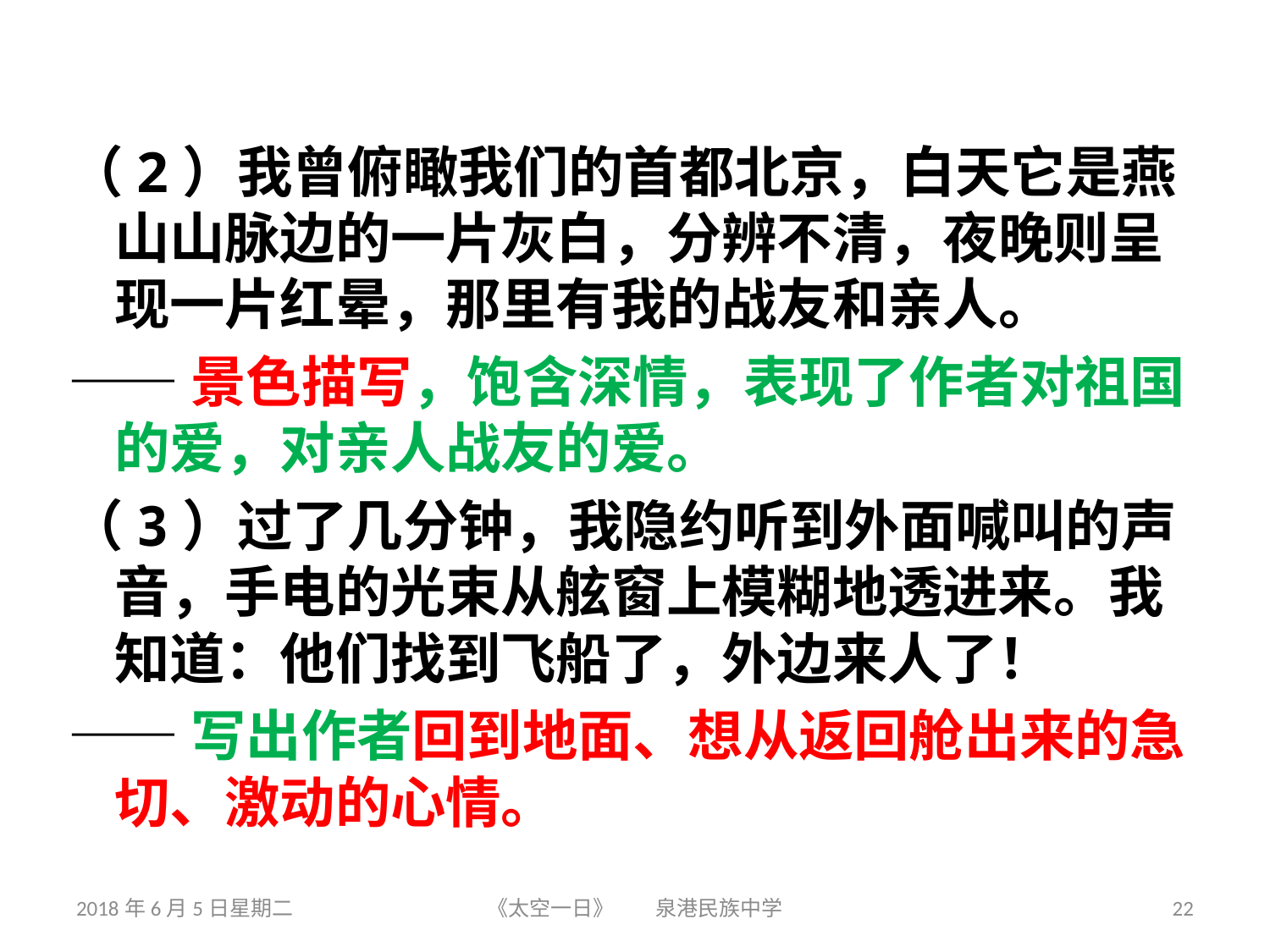

（2）我曾俯瞰我们的首都北京，白天它是燕山山脉边的一片灰白，分辨不清，夜晚则呈现一片红晕，那里有我的战友和亲人。
——景色描写，饱含深情，表现了作者对祖国的爱，对亲人战友的爱。
（3）过了几分钟，我隐约听到外面喊叫的声音，手电的光束从舷窗上模糊地透进来。我知道：他们找到飞船了，外边来人了！
——写出作者回到地面、想从返回舱出来的急切、激动的心情。
2018年6月5日星期二
《太空一日》         泉港民族中学
22